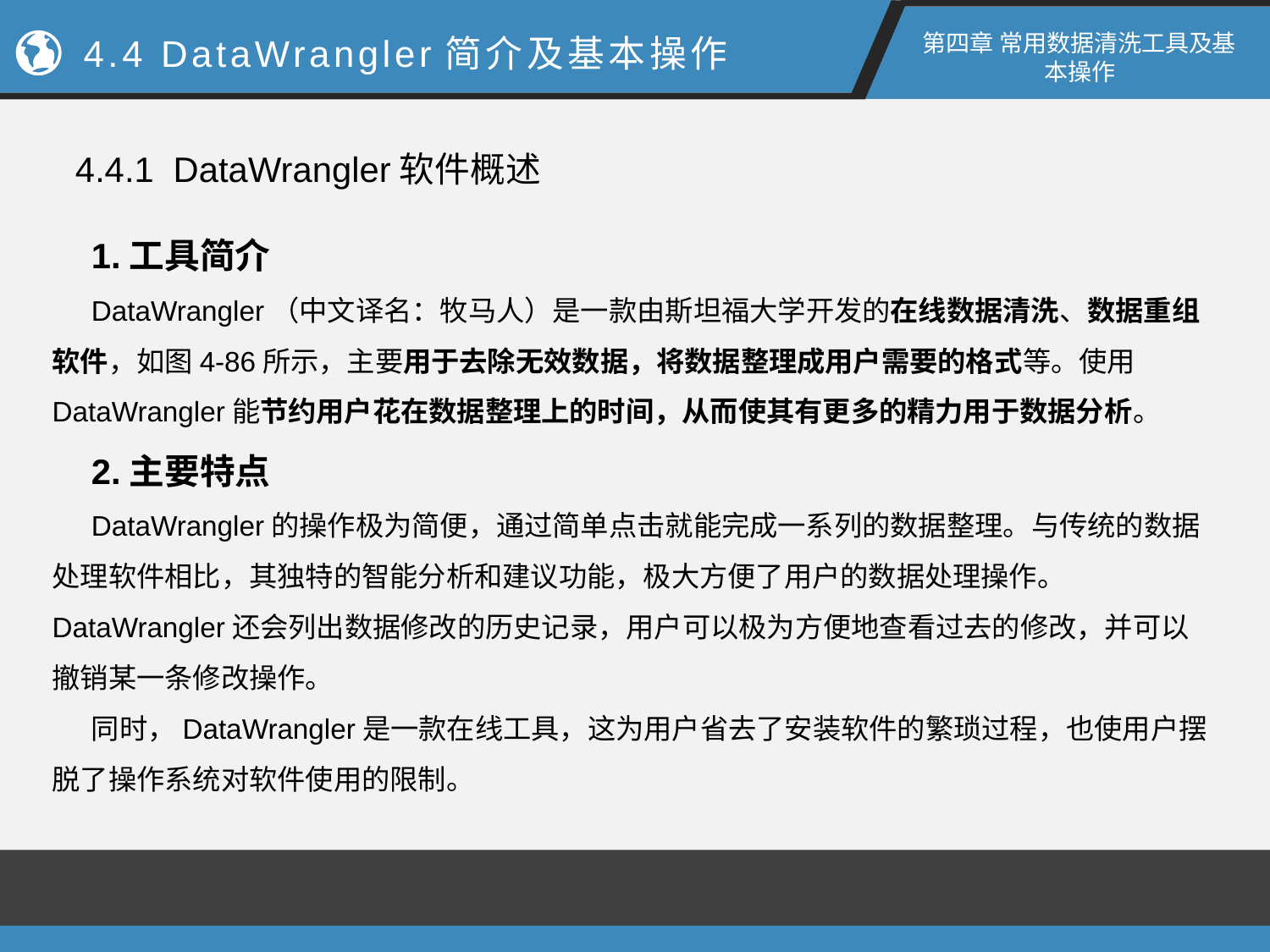

第四章 常用数据清洗工具及基本操作
4.4 DataWrangler简介及基本操作

4.4.1  DataWrangler软件概述
1.工具简介
DataWrangler（中文译名：牧马人）是一款由斯坦福大学开发的在线数据清洗、数据重组软件，如图4-86所示，主要用于去除无效数据，将数据整理成用户需要的格式等。使用DataWrangler能节约用户花在数据整理上的时间，从而使其有更多的精力用于数据分析。
2.主要特点
DataWrangler的操作极为简便，通过简单点击就能完成一系列的数据整理。与传统的数据处理软件相比，其独特的智能分析和建议功能，极大方便了用户的数据处理操作。   DataWrangler还会列出数据修改的历史记录，用户可以极为方便地查看过去的修改，并可以撤销某一条修改操作。
同时，DataWrangler是一款在线工具，这为用户省去了安装软件的繁琐过程，也使用户摆脱了操作系统对软件使用的限制。

56
56
56